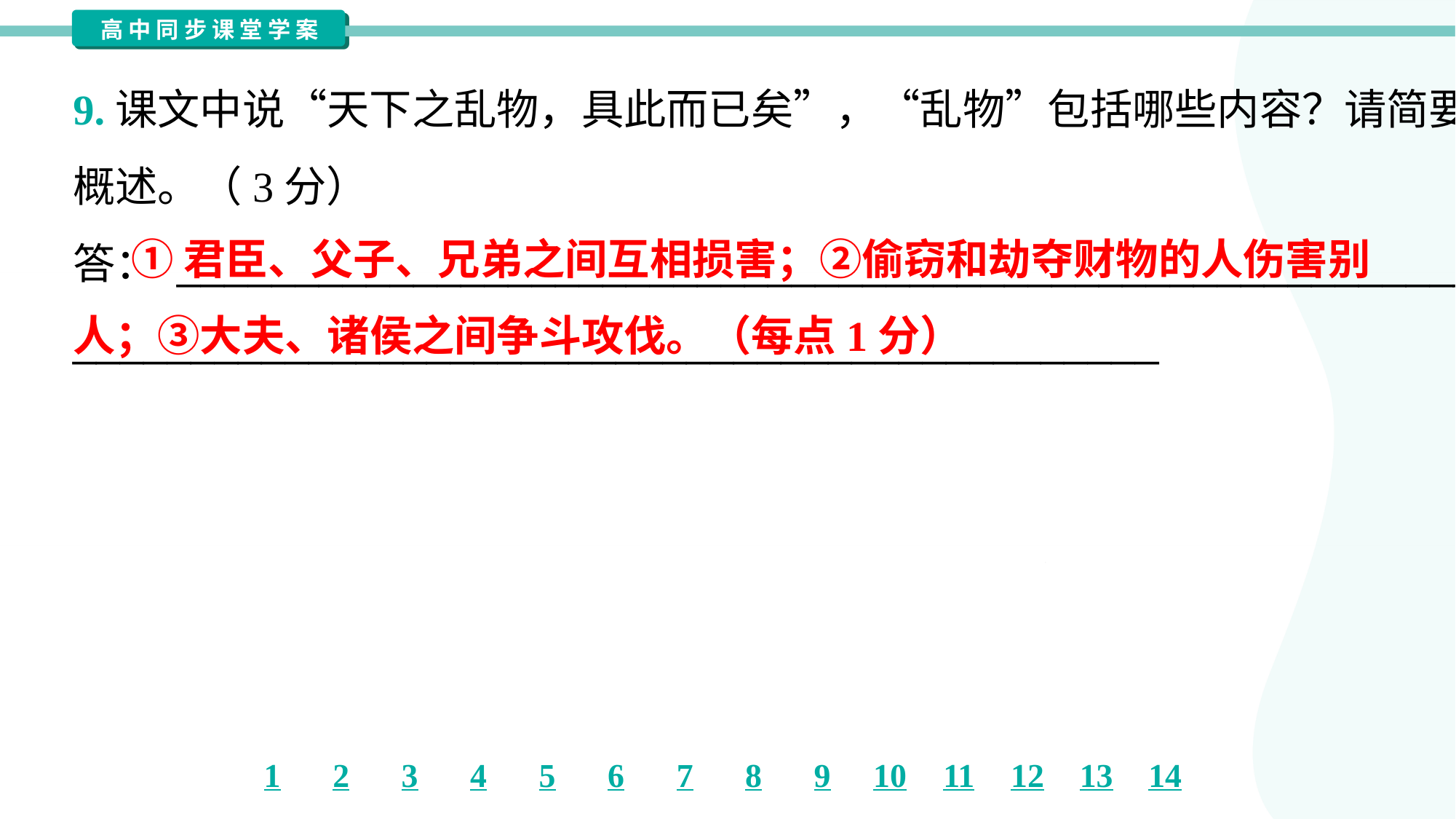

9.课文中说“天下之乱物，具此而已矣”，“乱物”包括哪些内容？请简要
概述。（3分）
答： ________________________________________________________
______________________________________________
      ①君臣、父子、兄弟之间互相损害；②偷窃和劫夺财物的人伤害别人；③大夫、诸侯之间争斗攻伐。（每点1分）